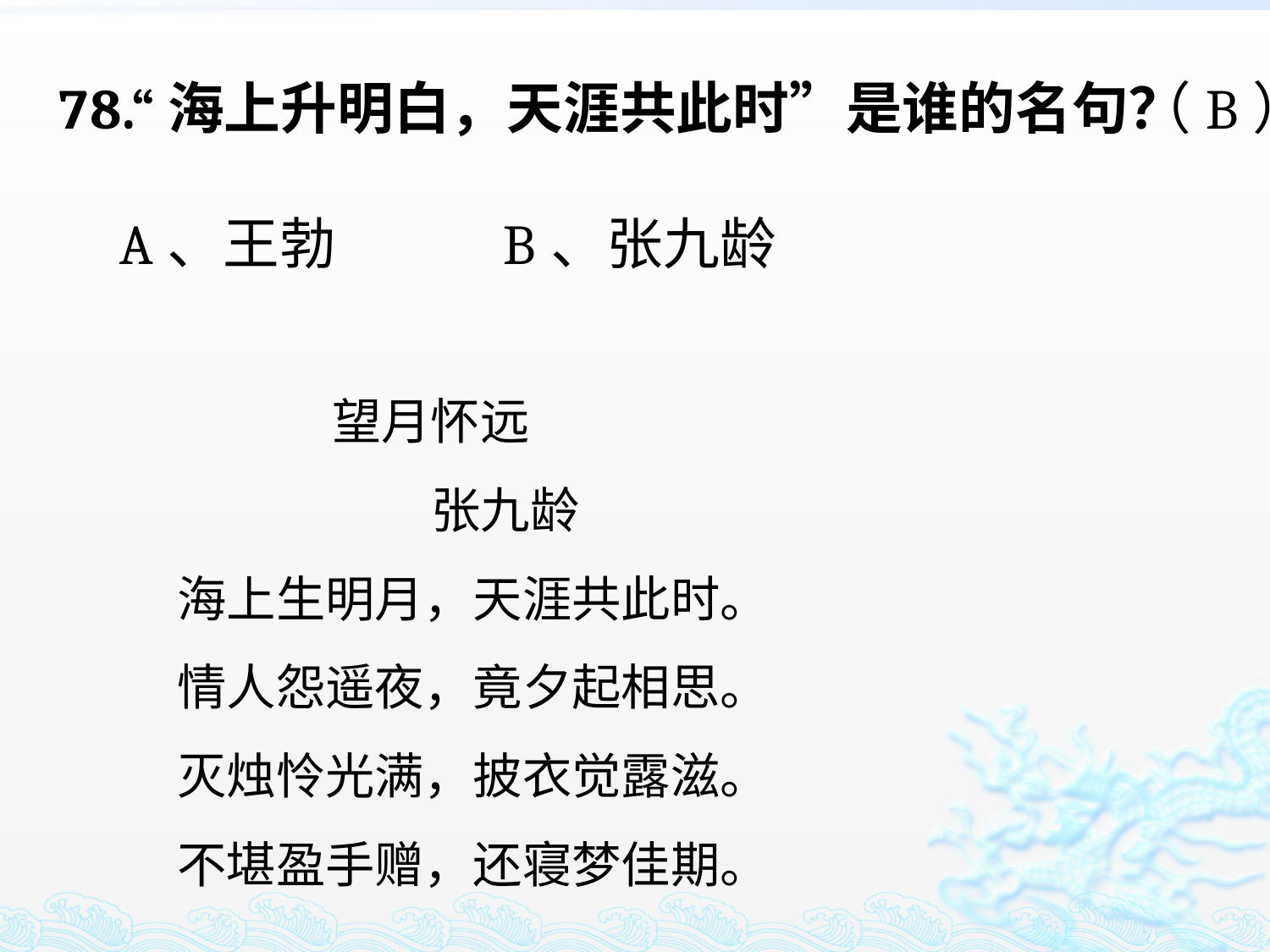

78.“海上升明白，天涯共此时”是谁的名句？

     A、王勃            B、张九龄
（B）
             望月怀远
                      张九龄
海上生明月，天涯共此时。
情人怨遥夜，竟夕起相思。
灭烛怜光满，披衣觉露滋。
不堪盈手赠，还寝梦佳期。